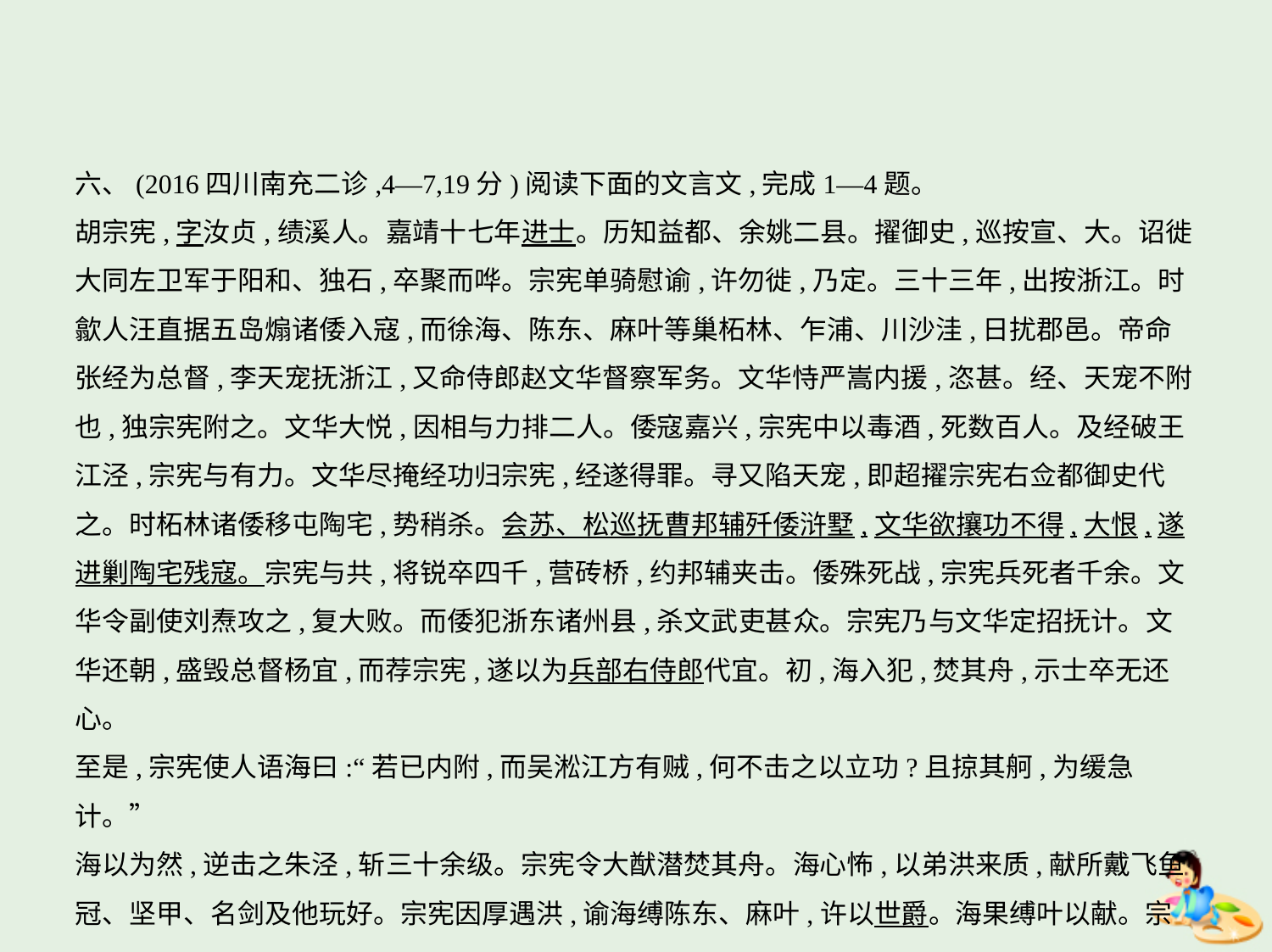

六、(2016四川南充二诊,4—7,19分)阅读下面的文言文,完成1—4题。
胡宗宪,字汝贞,绩溪人。嘉靖十七年进士。历知益都、余姚二县。擢御史,巡按宣、大。诏徙
大同左卫军于阳和、独石,卒聚而哗。宗宪单骑慰谕,许勿徙,乃定。三十三年,出按浙江。时
歙人汪直据五岛煽诸倭入寇,而徐海、陈东、麻叶等巢柘林、乍浦、川沙洼,日扰郡邑。帝命
张经为总督,李天宠抚浙江,又命侍郎赵文华督察军务。文华恃严嵩内援,恣甚。经、天宠不附
也,独宗宪附之。文华大悦,因相与力排二人。倭寇嘉兴,宗宪中以毒酒,死数百人。及经破王
江泾,宗宪与有力。文华尽掩经功归宗宪,经遂得罪。寻又陷天宠,即超擢宗宪右佥都御史代
之。时柘林诸倭移屯陶宅,势稍杀。会苏、松巡抚曹邦辅歼倭浒墅,文华欲攘功不得,大恨,遂
进剿陶宅残寇。宗宪与共,将锐卒四千,营砖桥,约邦辅夹击。倭殊死战,宗宪兵死者千余。文
华令副使刘焘攻之,复大败。而倭犯浙东诸州县,杀文武吏甚众。宗宪乃与文华定招抚计。文
华还朝,盛毁总督杨宜,而荐宗宪,遂以为兵部右侍郎代宜。初,海入犯,焚其舟,示士卒无还心。
至是,宗宪使人语海曰:“若已内附,而吴淞江方有贼,何不击之以立功?且掠其舸,为缓急计。”
海以为然,逆击之朱泾,斩三十余级。宗宪令大猷潜焚其舟。海心怖,以弟洪来质,献所戴飞鱼
冠、坚甲、名剑及他玩好。宗宪因厚遇洪,谕海缚陈东、麻叶,许以世爵。海果缚叶以献。宗